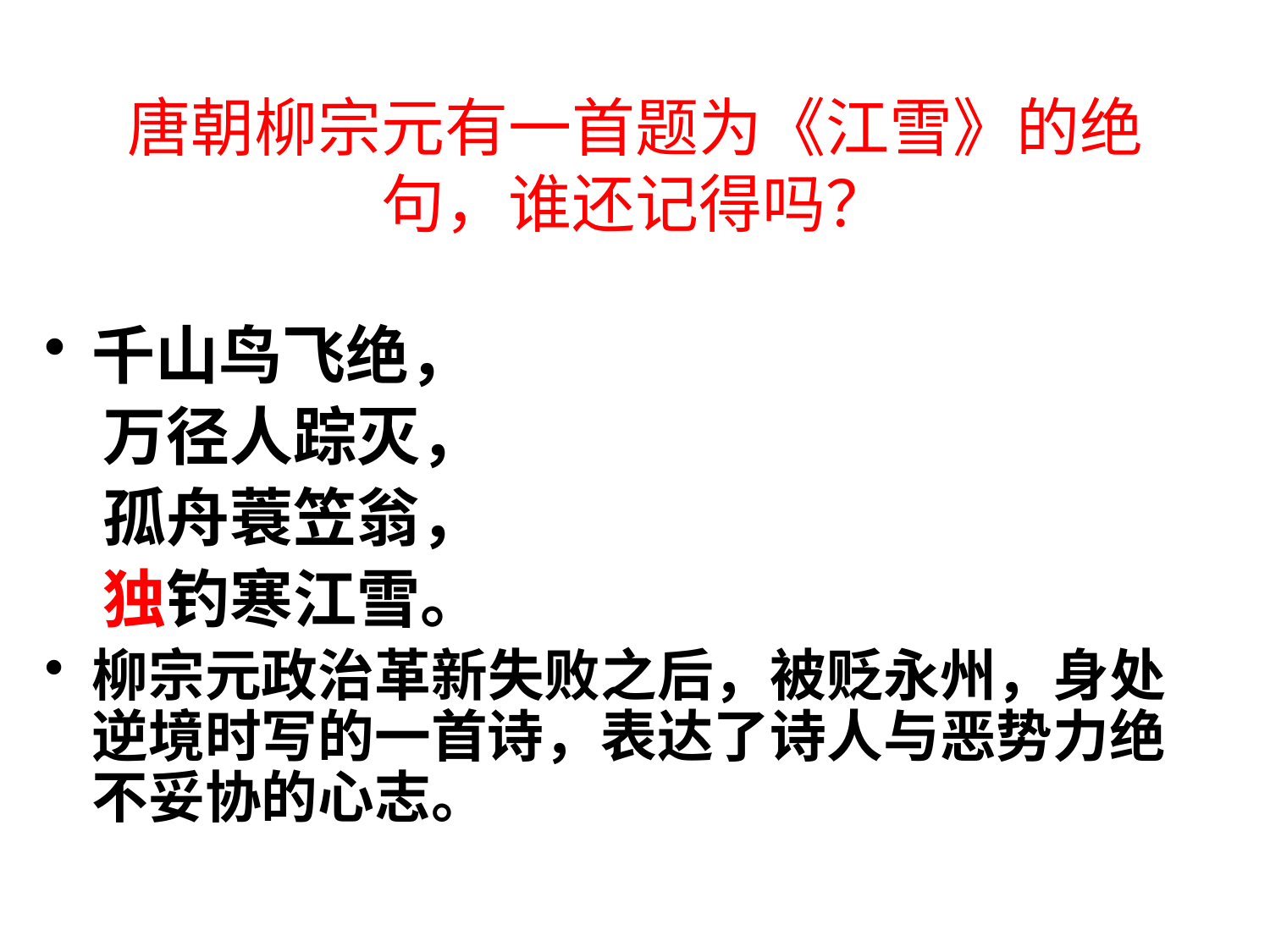

# 唐朝柳宗元有一首题为《江雪》的绝句，谁还记得吗？
千山鸟飞绝，
   万径人踪灭，
   孤舟蓑笠翁，
   独钓寒江雪。
柳宗元政治革新失败之后，被贬永州，身处逆境时写的一首诗，表达了诗人与恶势力绝不妥协的心志。